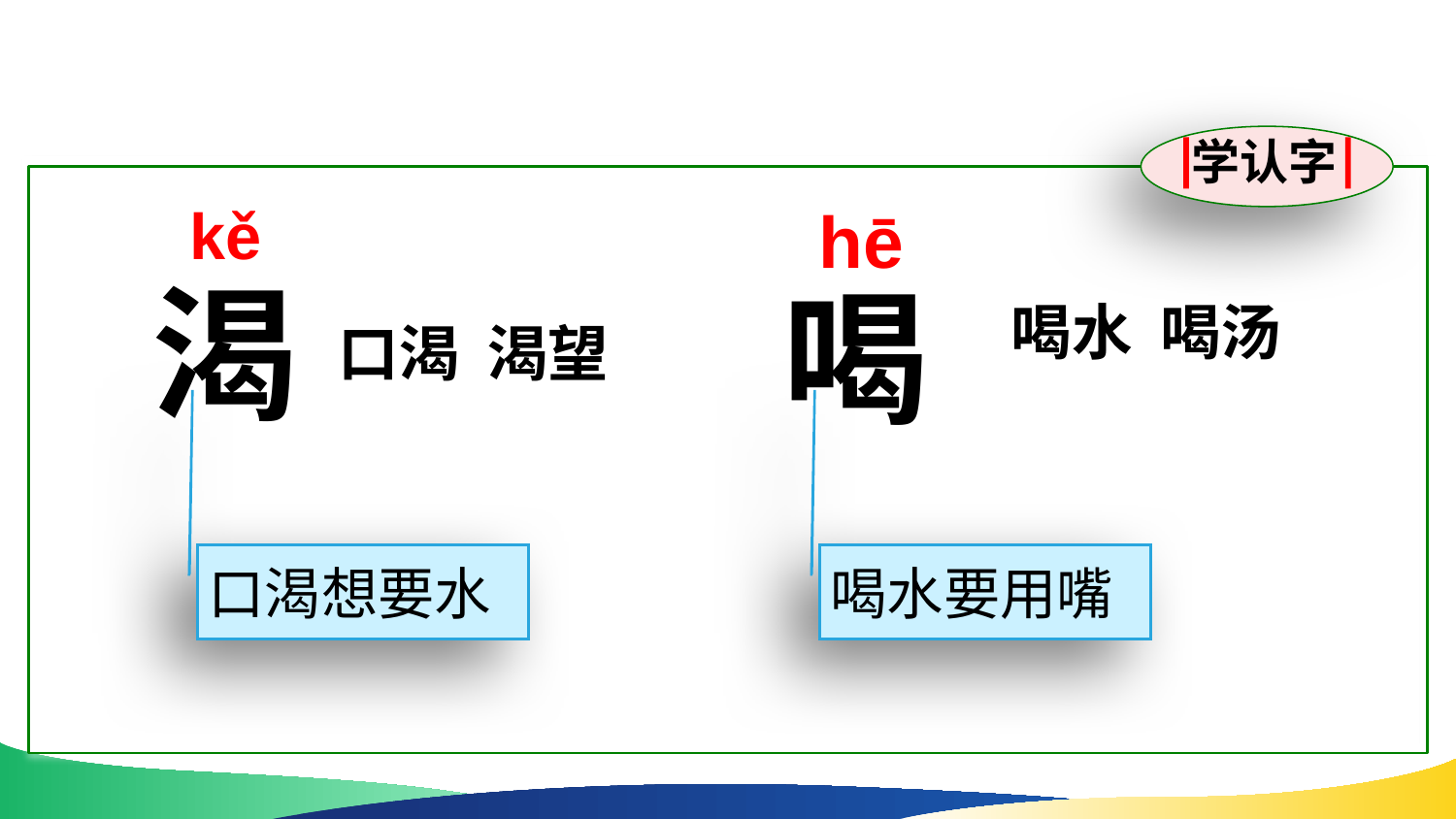

学认字

hē
kě
渴
喝
喝水  喝汤
口渴  渴望
口渴想要水
喝水要用嘴